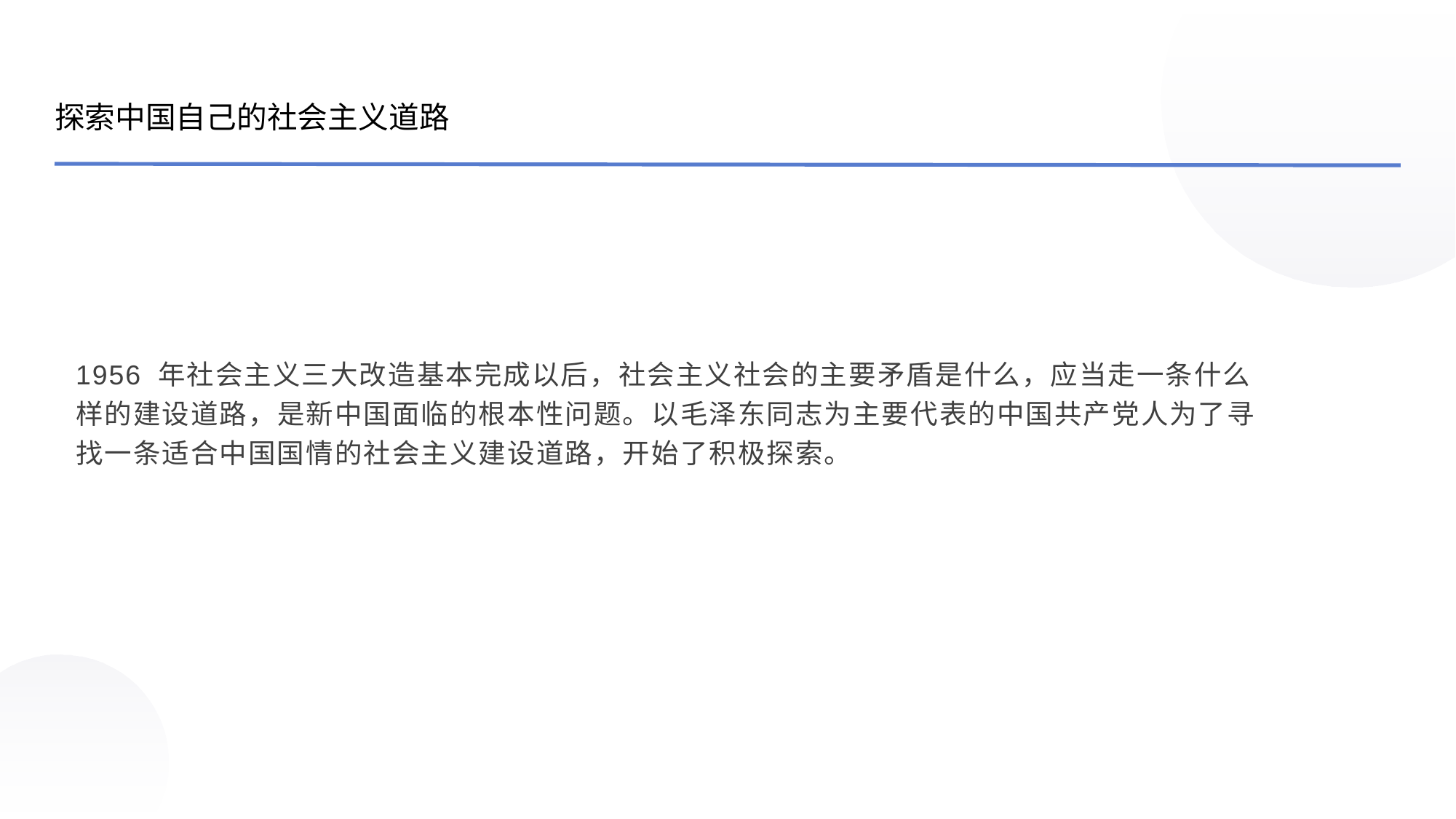

探索中国自己的社会主义道路
1956 年社会主义三大改造基本完成以后，社会主义社会的主要矛盾是什么，应当走一条什么样的建设道路，是新中国面临的根本性问题。以毛泽东同志为主要代表的中国共产党人为了寻找一条适合中国国情的社会主义建设道路，开始了积极探索。